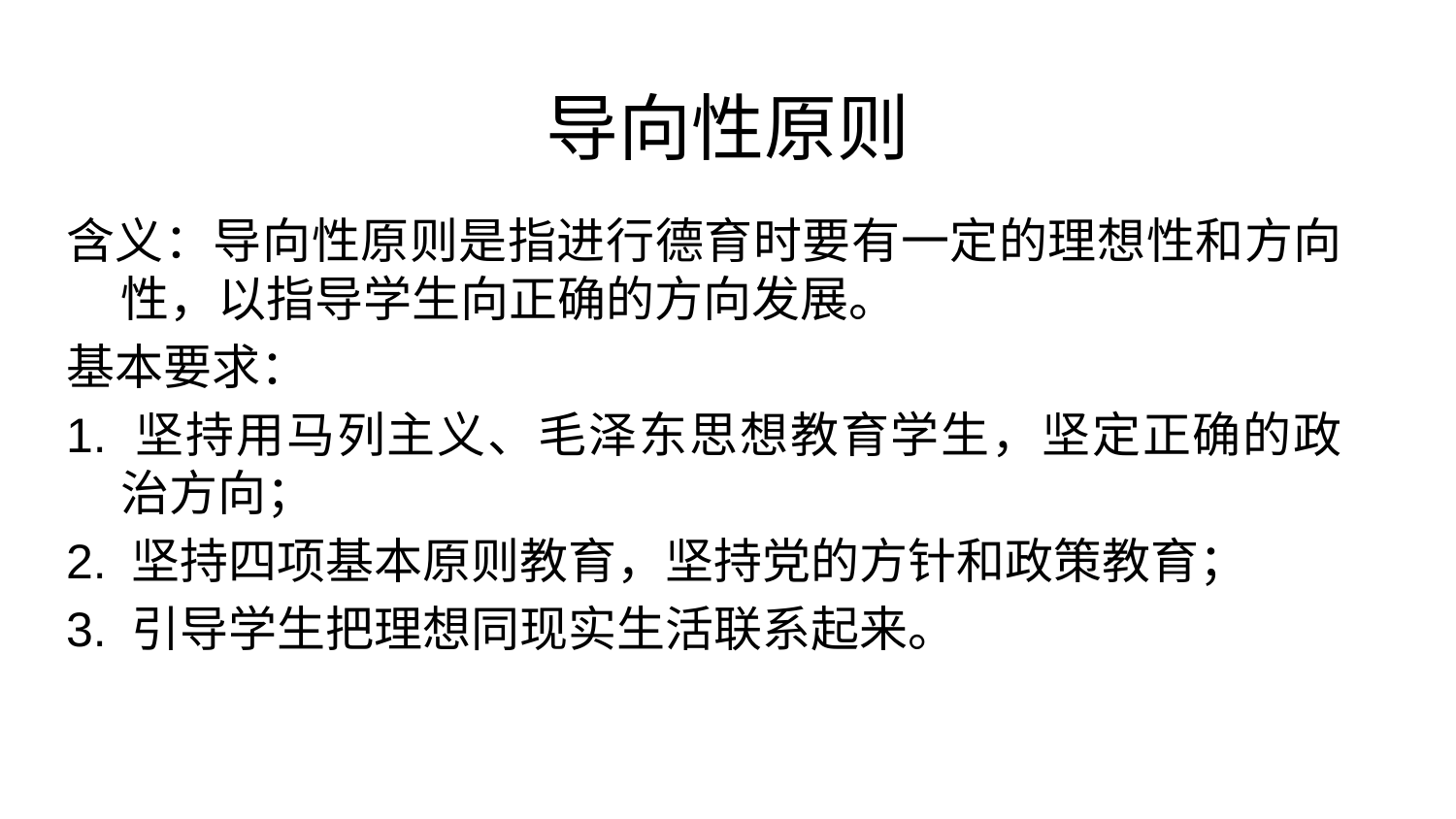

# 导向性原则
含义：导向性原则是指进行德育时要有一定的理想性和方向性，以指导学生向正确的方向发展。
基本要求：
1. 坚持用马列主义、毛泽东思想教育学生，坚定正确的政治方向；
2. 坚持四项基本原则教育，坚持党的方针和政策教育；
3. 引导学生把理想同现实生活联系起来。